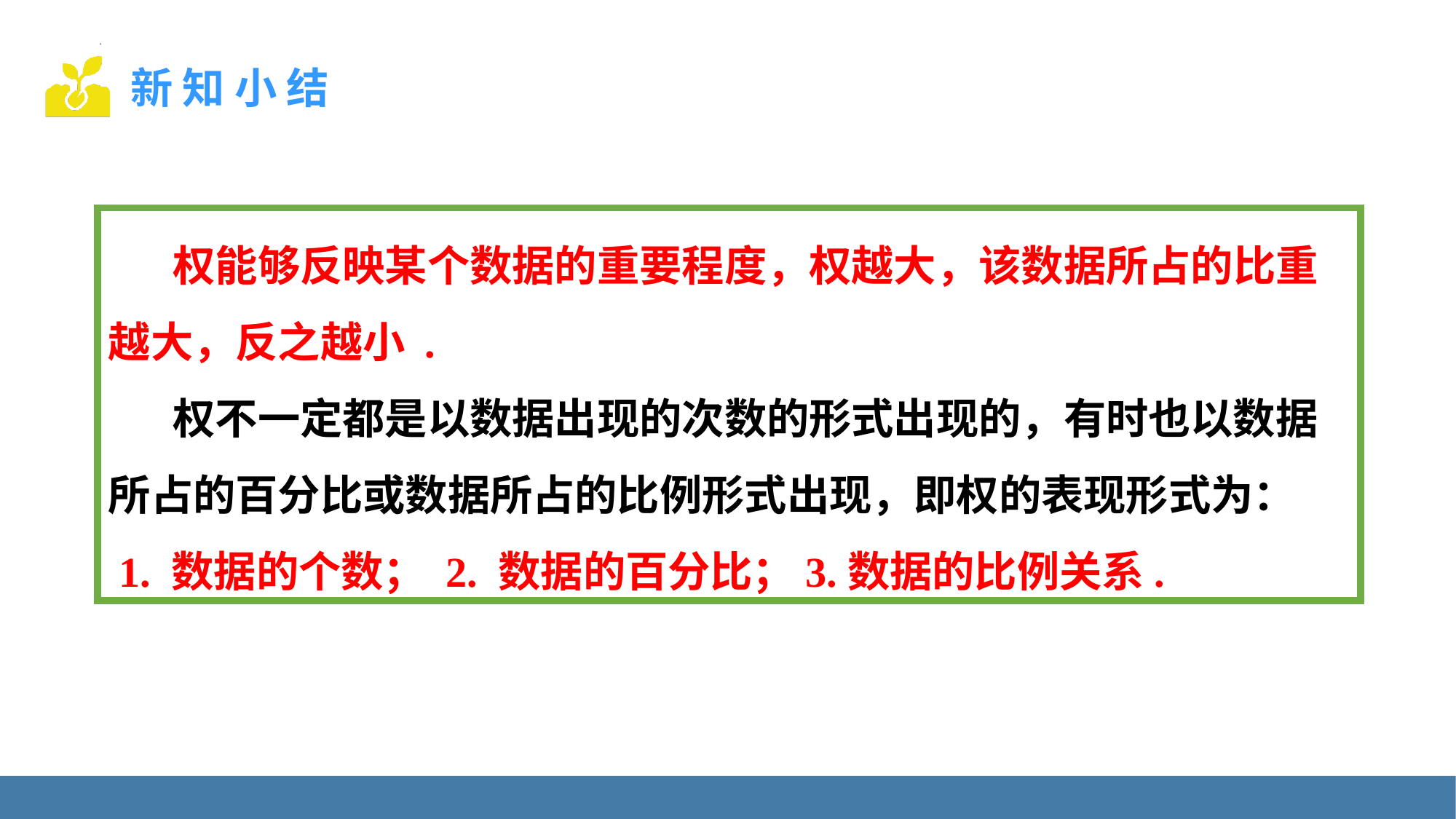

权能够反映某个数据的重要程度，权越大，该数据所占的比重越大，反之越小 .
权不一定都是以数据出现的次数的形式出现的，有时也以数据所占的百分比或数据所占的比例形式出现，即权的表现形式为：
 1. 数据的个数； 2. 数据的百分比；3.数据的比例关系.